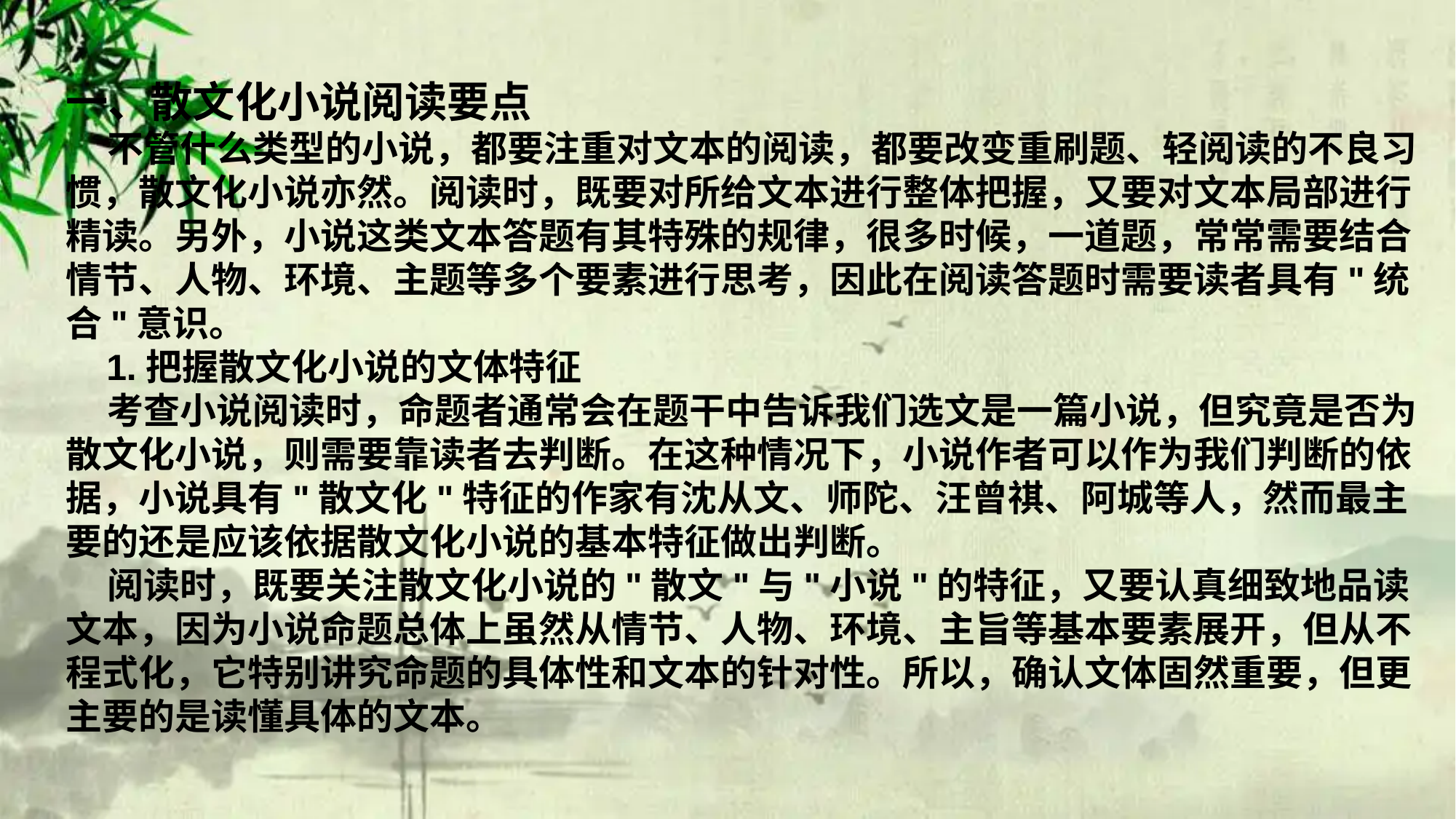

一、散文化小说阅读要点
    不管什么类型的小说，都要注重对文本的阅读，都要改变重刷题、轻阅读的不良习惯，散文化小说亦然。阅读时，既要对所给文本进行整体把握，又要对文本局部进行精读。另外，小说这类文本答题有其特殊的规律，很多时候，一道题，常常需要结合情节、人物、环境、主题等多个要素进行思考，因此在阅读答题时需要读者具有"统合"意识。
    1.把握散文化小说的文体特征
    考查小说阅读时，命题者通常会在题干中告诉我们选文是一篇小说，但究竟是否为散文化小说，则需要靠读者去判断。在这种情况下，小说作者可以作为我们判断的依据，小说具有"散文化"特征的作家有沈从文、师陀、汪曾祺、阿城等人，然而最主要的还是应该依据散文化小说的基本特征做出判断。
    阅读时，既要关注散文化小说的"散文"与"小说"的特征，又要认真细致地品读文本，因为小说命题总体上虽然从情节、人物、环境、主旨等基本要素展开，但从不程式化，它特别讲究命题的具体性和文本的针对性。所以，确认文体固然重要，但更主要的是读懂具体的文本。